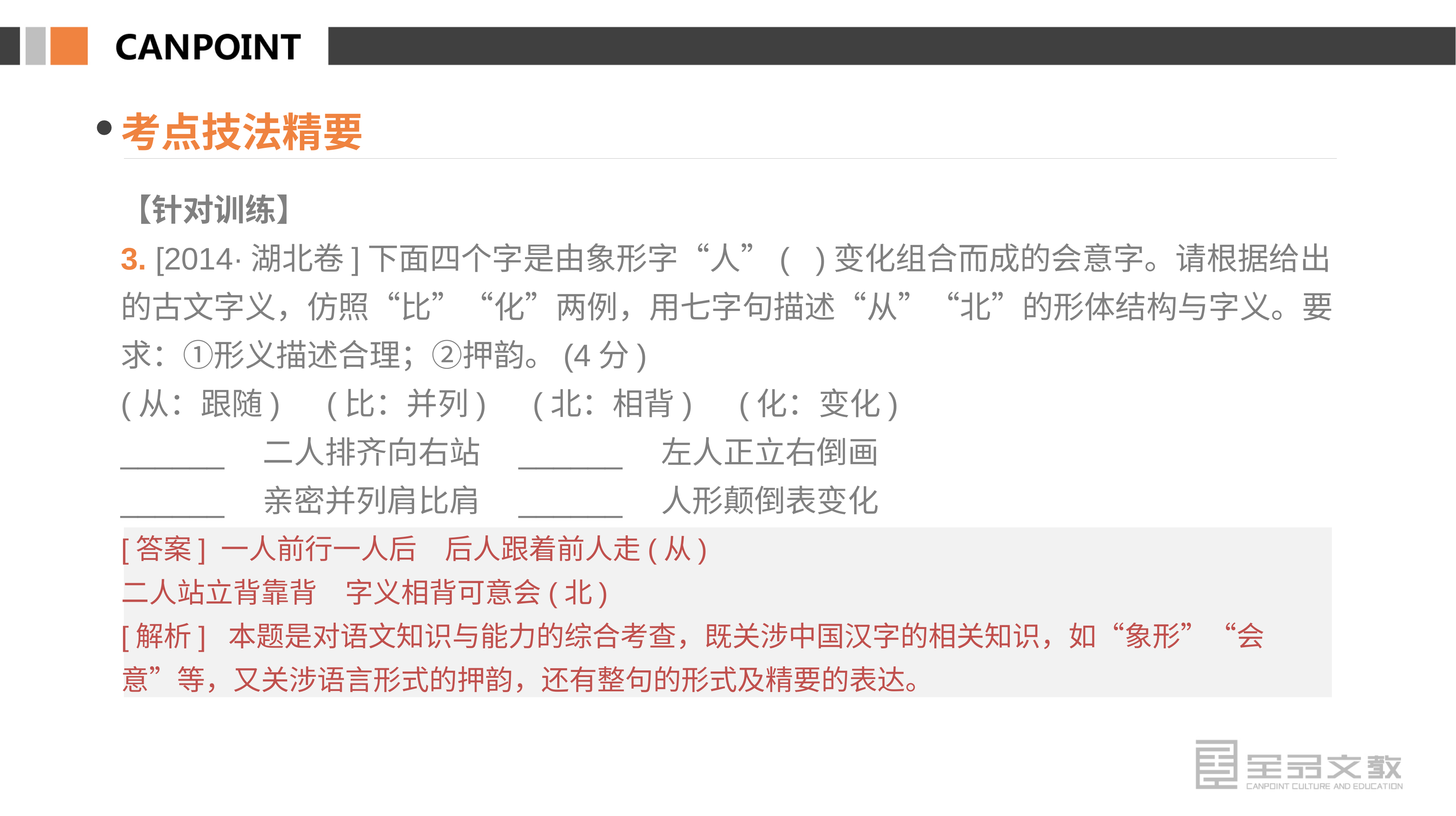

考点技法精要

【针对训练】
3. [2014·湖北卷]下面四个字是由象形字“人”(   )变化组合而成的会意字。请根据给出的古文字义，仿照“比”“化”两例，用七字句描述“从”“北”的形体结构与字义。要求：①形义描述合理；②押韵。(4分)
(从：跟随)　(比：并列)　(北：相背)　(化：变化)
______　二人排齐向右站　______　左人正立右倒画
______　亲密并列肩比肩　______　人形颠倒表变化

[答案] 一人前行一人后　后人跟着前人走(从)
二人站立背靠背　字义相背可意会(北)
[解析]  本题是对语文知识与能力的综合考查，既关涉中国汉字的相关知识，如“象形”“会意”等，又关涉语言形式的押韵，还有整句的形式及精要的表达。